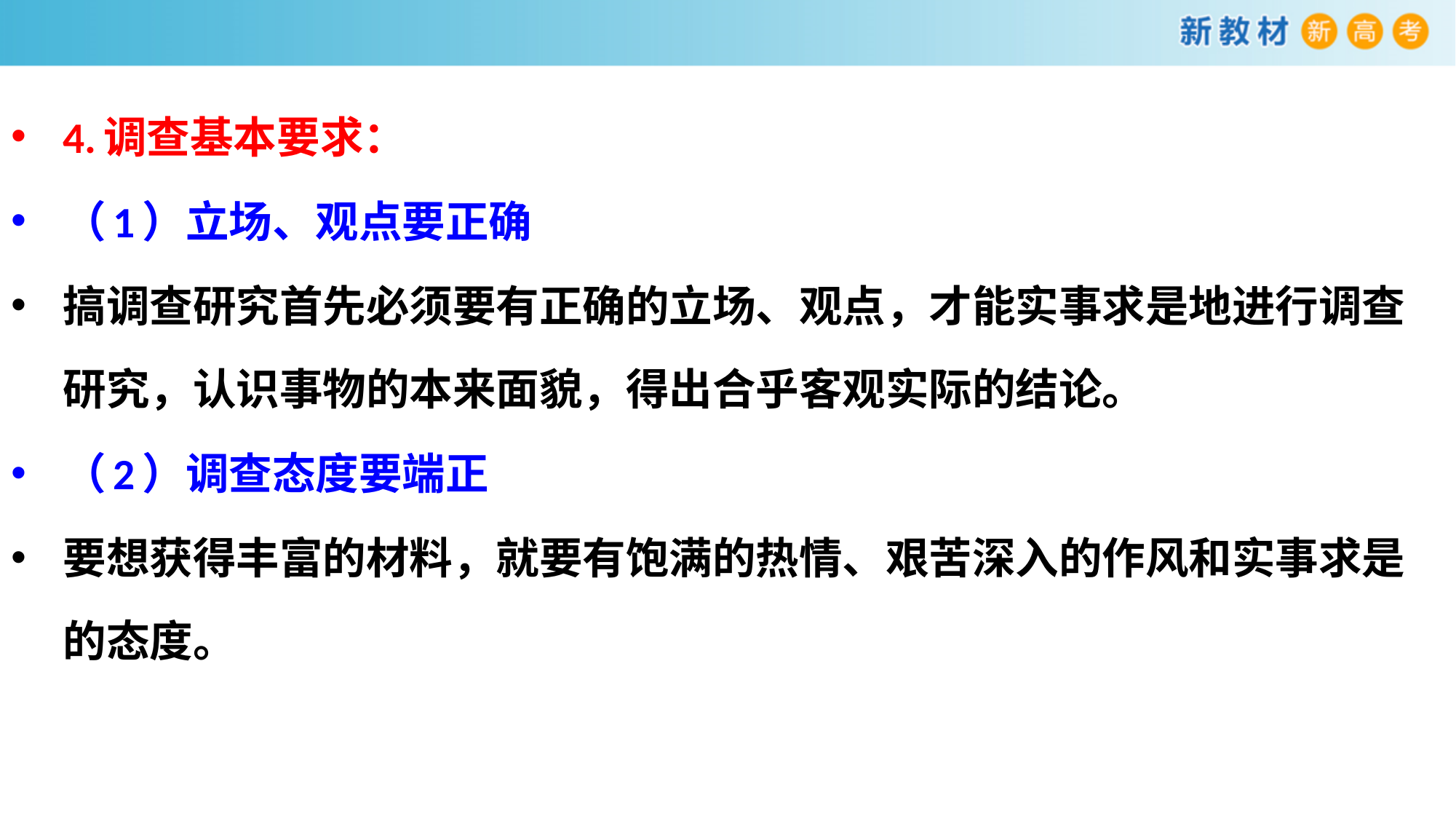

4.调查基本要求：
（1）立场、观点要正确
搞调查研究首先必须要有正确的立场、观点，才能实事求是地进行调查研究，认识事物的本来面貌，得出合乎客观实际的结论。
（2）调查态度要端正
要想获得丰富的材料，就要有饱满的热情、艰苦深入的作风和实事求是的态度。